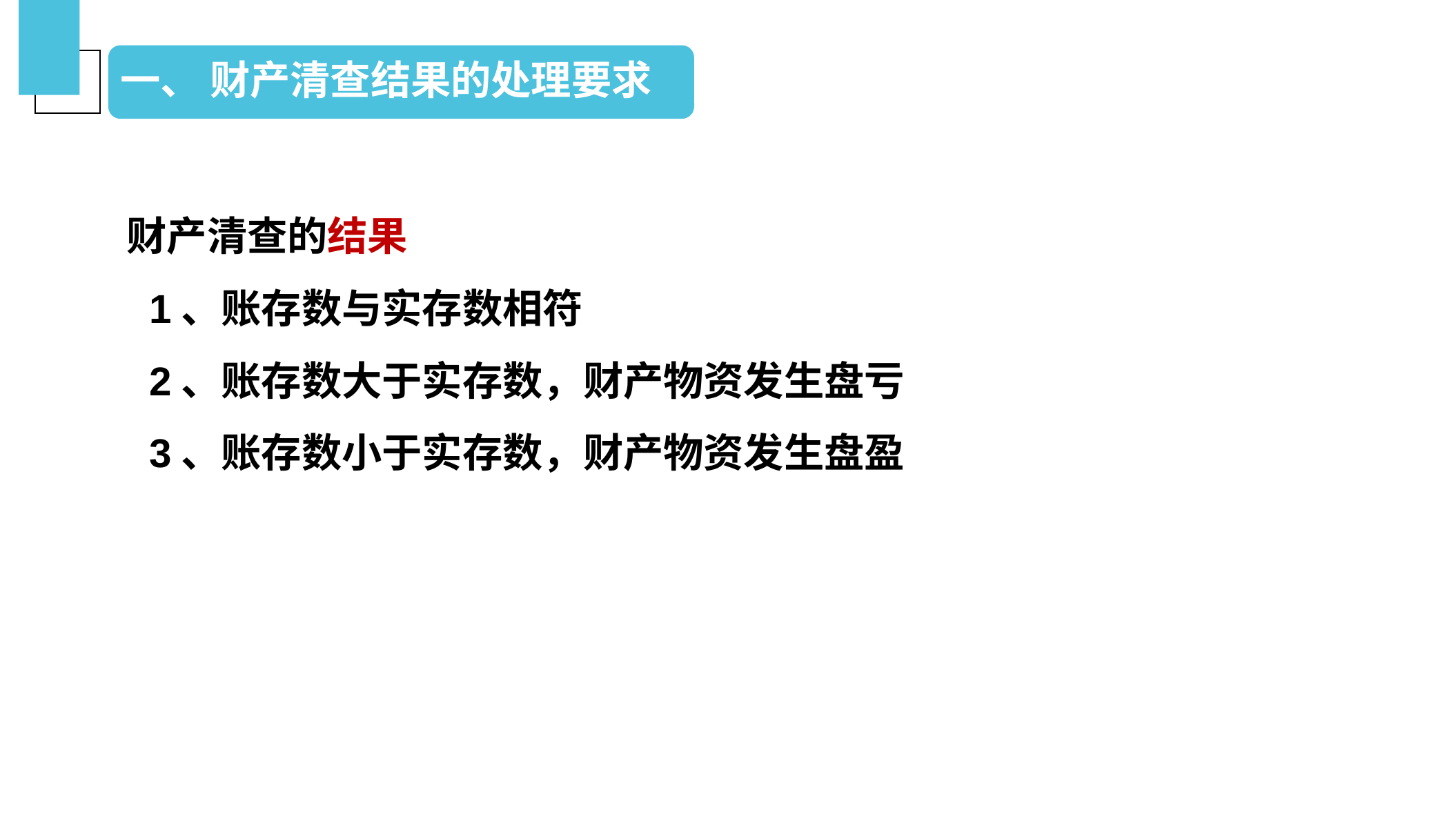

一、 财产清查结果的处理要求
财产清查的结果
  1、账存数与实存数相符
  2、账存数大于实存数，财产物资发生盘亏
  3、账存数小于实存数，财产物资发生盘盈